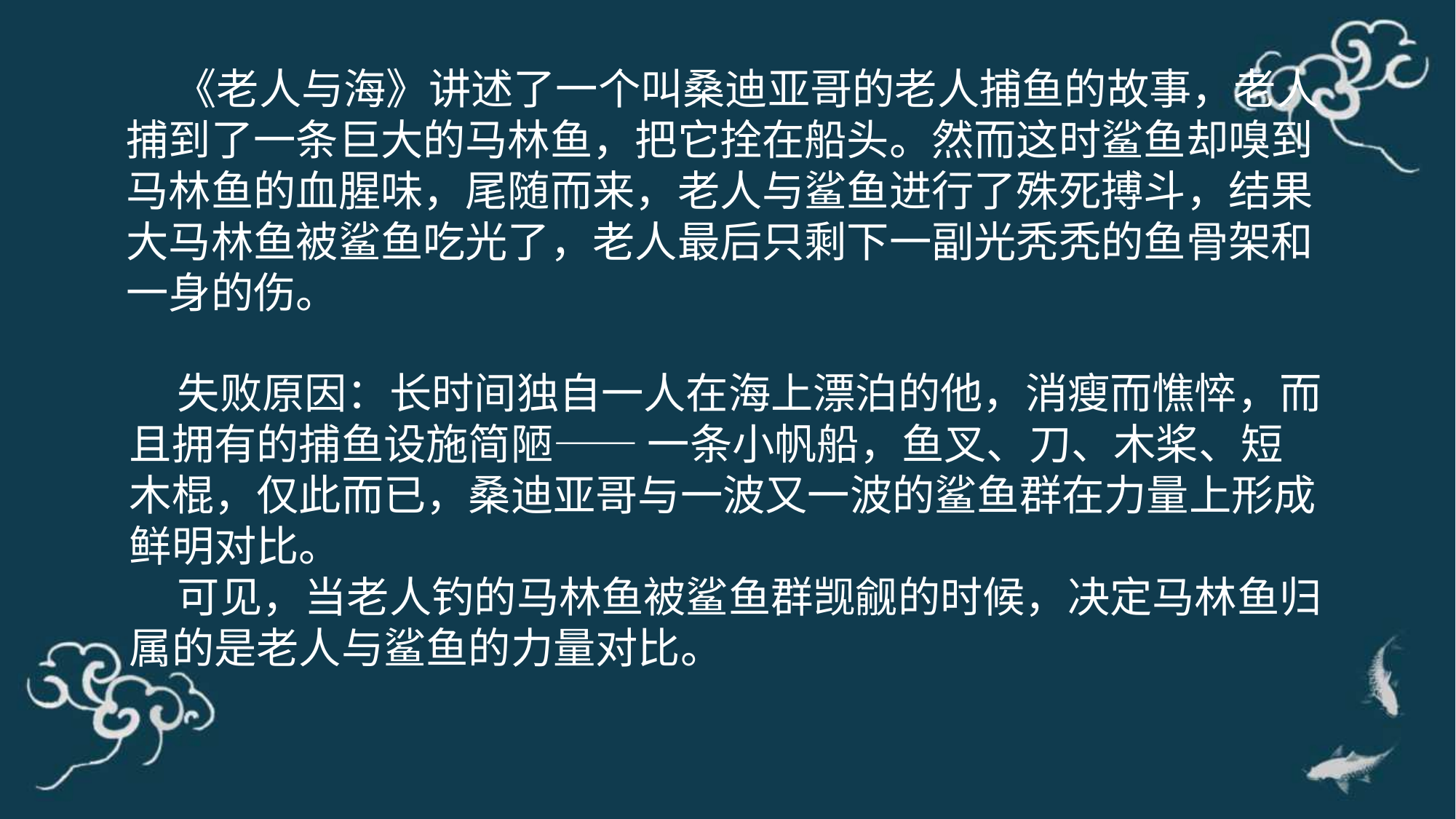

《老人与海》讲述了一个叫桑迪亚哥的老人捕鱼的故事，老人捕到了一条巨大的马林鱼，把它拴在船头。然而这时鲨鱼却嗅到马林鱼的血腥味，尾随而来，老人与鲨鱼进行了殊死搏斗，结果大马林鱼被鲨鱼吃光了，老人最后只剩下一副光秃秃的鱼骨架和一身的伤。
    失败原因：长时间独自一人在海上漂泊的他，消瘦而憔悴，而且拥有的捕鱼设施简陋—— 一条小帆船，鱼叉、刀、木桨、短木棍，仅此而已，桑迪亚哥与一波又一波的鲨鱼群在力量上形成鲜明对比。
    可见，当老人钓的马林鱼被鲨鱼群觊觎的时候，决定马林鱼归属的是老人与鲨鱼的力量对比。